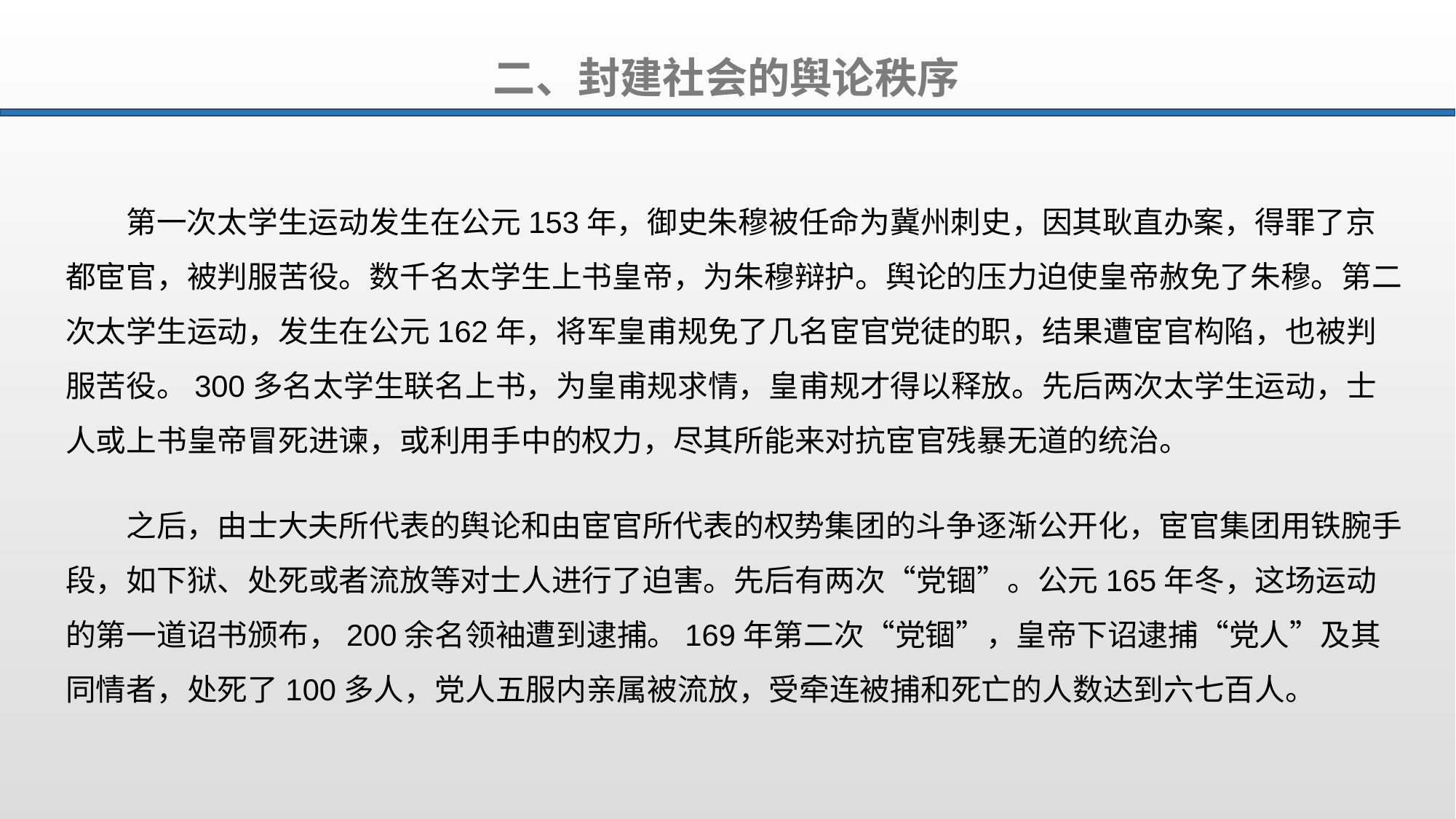

二、封建社会的舆论秩序

第一次太学生运动发生在公元153年，御史朱穆被任命为冀州刺史，因其耿直办案，得罪了京都宦官，被判服苦役。数千名太学生上书皇帝，为朱穆辩护。舆论的压力迫使皇帝赦免了朱穆。第二次太学生运动，发生在公元162年，将军皇甫规免了几名宦官党徒的职，结果遭宦官构陷，也被判服苦役。300多名太学生联名上书，为皇甫规求情，皇甫规才得以释放。先后两次太学生运动，士人或上书皇帝冒死进谏，或利用手中的权力，尽其所能来对抗宦官残暴无道的统治。
之后，由士大夫所代表的舆论和由宦官所代表的权势集团的斗争逐渐公开化，宦官集团用铁腕手段，如下狱、处死或者流放等对士人进行了迫害。先后有两次“党锢”。公元165年冬，这场运动的第一道诏书颁布，200余名领袖遭到逮捕。169年第二次“党锢”，皇帝下诏逮捕“党人”及其同情者，处死了100多人，党人五服内亲属被流放，受牵连被捕和死亡的人数达到六七百人。